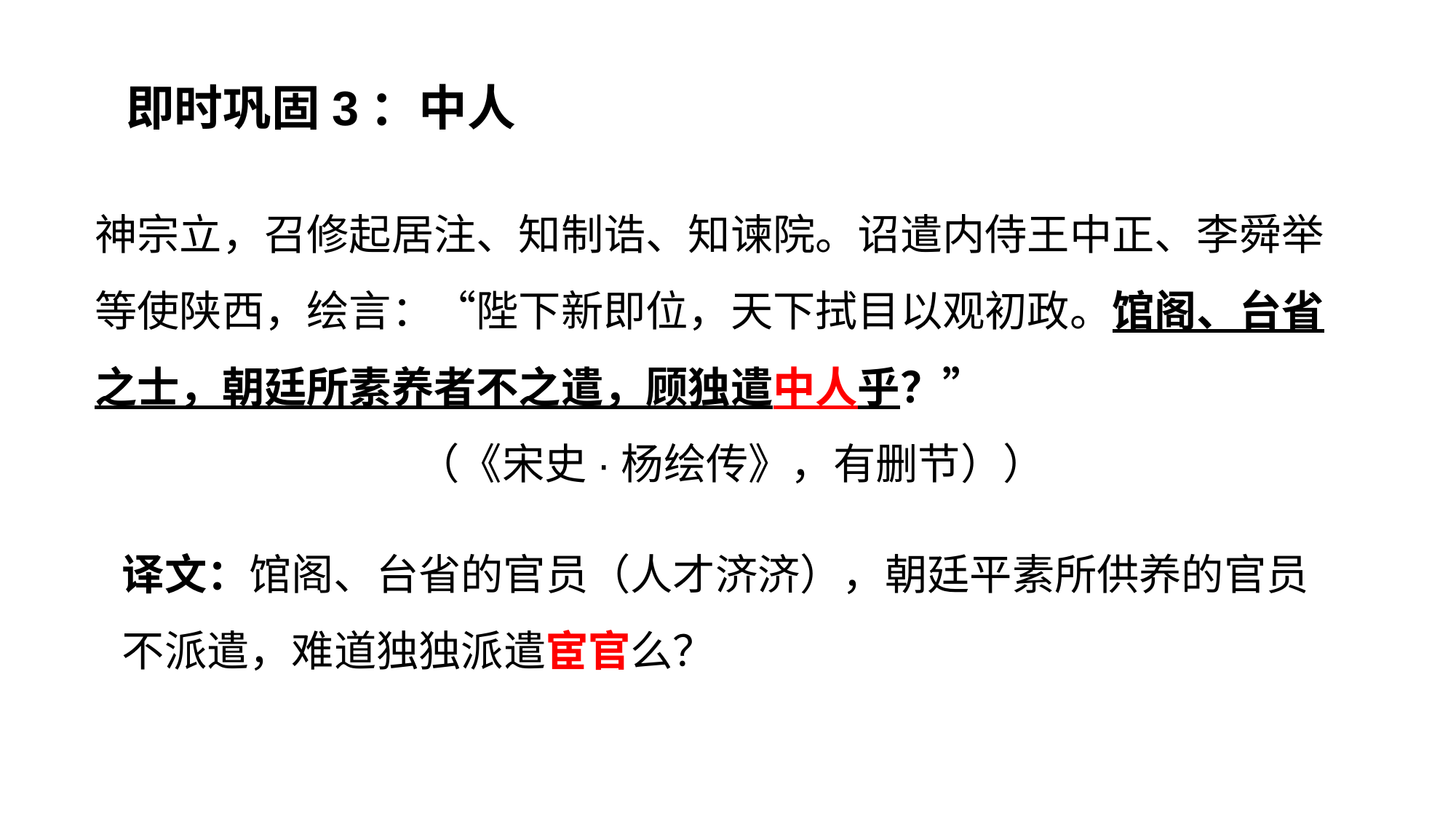

即时巩固3：中人

神宗立，召修起居注、知制诰、知谏院。诏遣内侍王中正、李舜举等使陕西，绘言：“陛下新即位，天下拭目以观初政。馆阁、台省之士，朝廷所素养者不之遣，顾独遣中人乎？”
                        （《宋史·杨绘传》，有删节））
译文：馆阁、台省的官员（人才济济），朝廷平素所供养的官员不派遣，难道独独派遣宦官么？